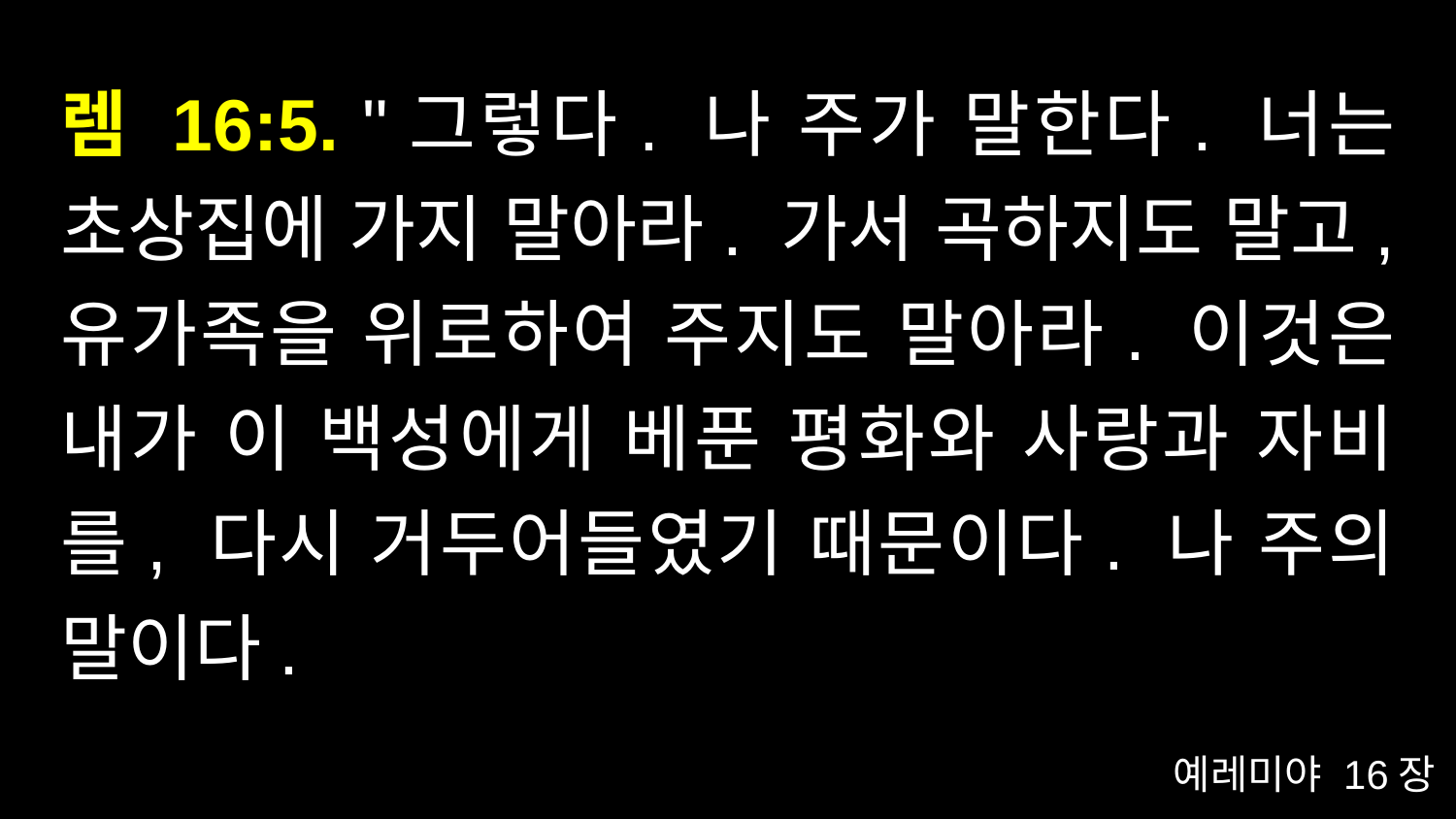

# 렘 16:5. "그렇다. 나 주가 말한다. 너는 초상집에 가지 말아라. 가서 곡하지도 말고, 유가족을 위로하여 주지도 말아라. 이것은 내가 이 백성에게 베푼 평화와 사랑과 자비를, 다시 거두어들였기 때문이다. 나 주의 말이다.
예레미야 16장